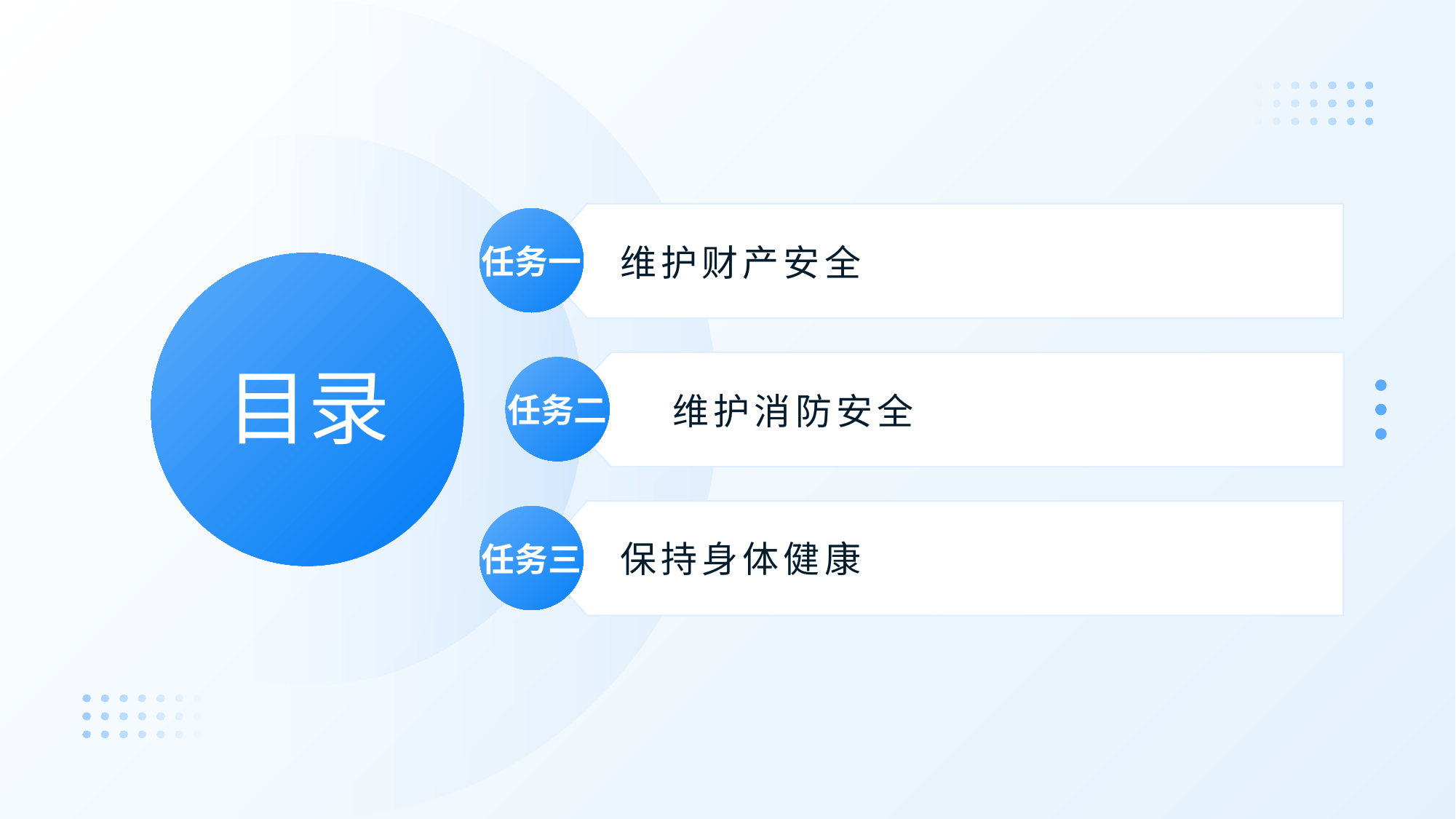

任务一
维护财产安全
# 目录

任务二
维护消防安全

任务三
保持身体健康